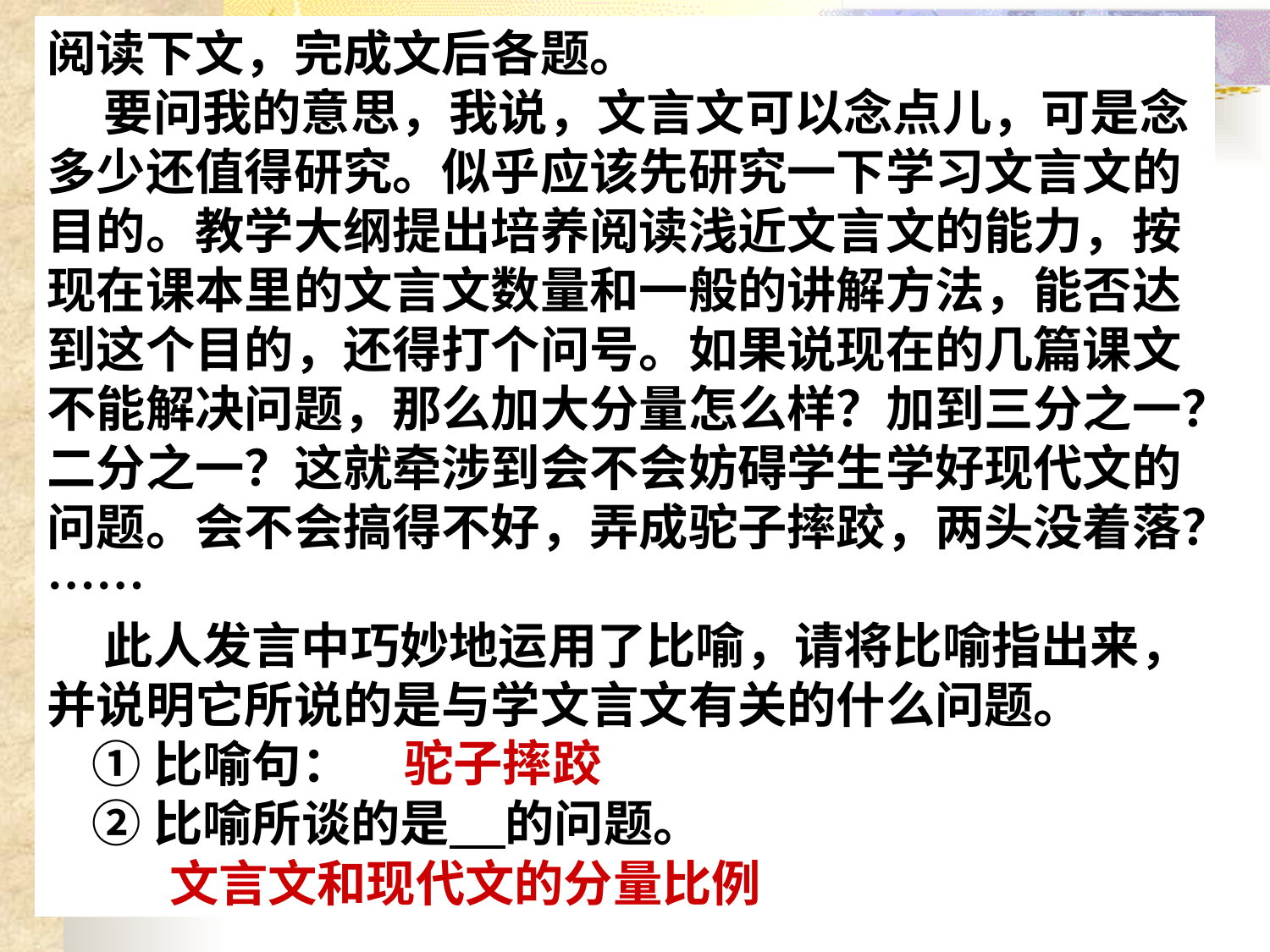

阅读下文，完成文后各题。
    要问我的意思，我说，文言文可以念点儿，可是念多少还值得研究。似乎应该先研究一下学习文言文的目的。教学大纲提出培养阅读浅近文言文的能力，按现在课本里的文言文数量和一般的讲解方法，能否达到这个目的，还得打个问号。如果说现在的几篇课文不能解决问题，那么加大分量怎么样？加到三分之一？二分之一？这就牵涉到会不会妨碍学生学好现代文的问题。会不会搞得不好，弄成驼子摔跤，两头没着落？……
    此人发言中巧妙地运用了比喻，请将比喻指出来，并说明它所说的是与学文言文有关的什么问题。
    ①比喻句：
    ②比喻所谈的是     的问题。

驼子摔跤
文言文和现代文的分量比例